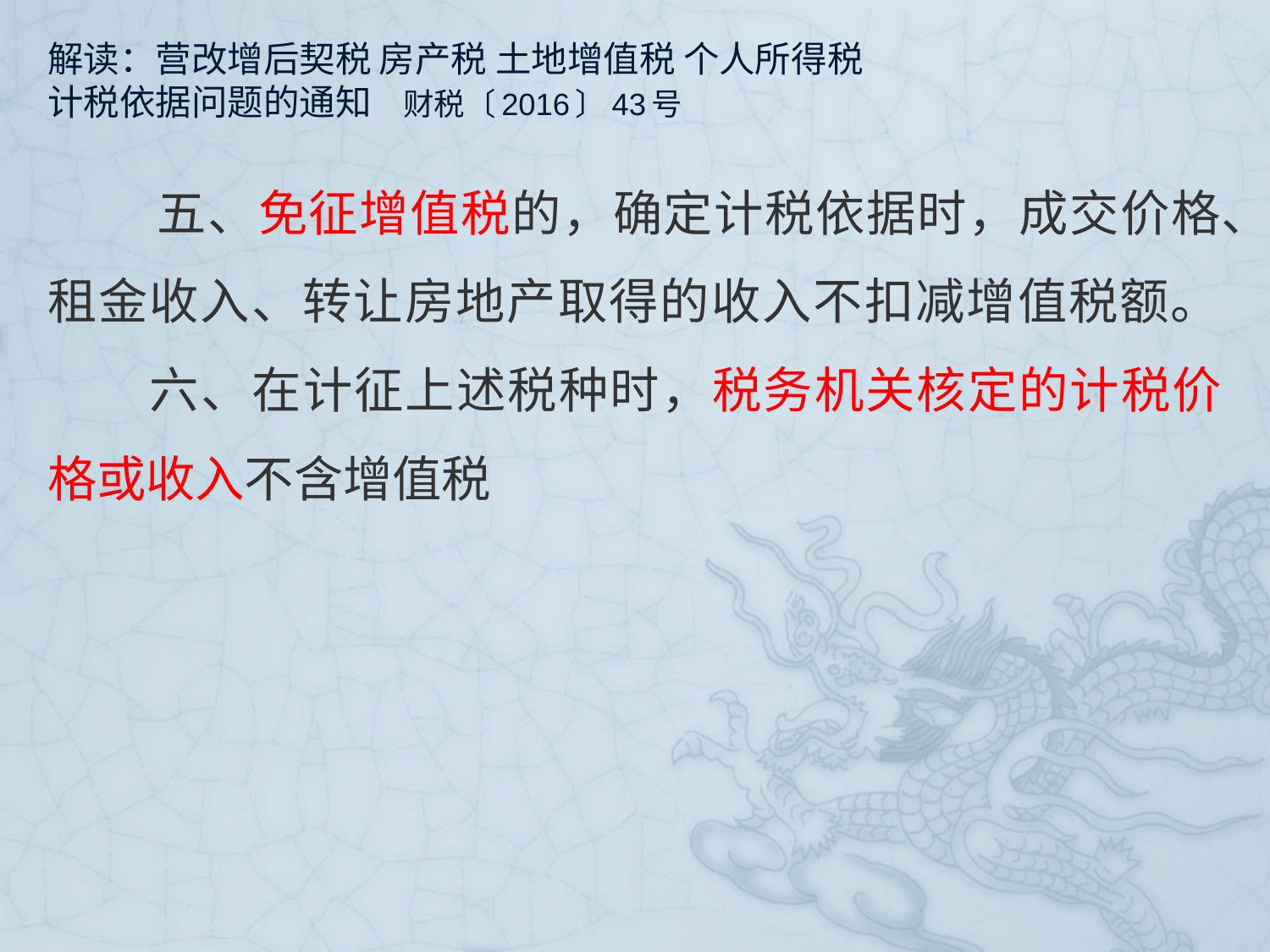

# 解读：营改增后契税 房产税 土地增值税 个人所得税 计税依据问题的通知    财税〔2016〕43号
　五、免征增值税的，确定计税依据时，成交价格、租金收入、转让房地产取得的收入不扣减增值税额。
　　六、在计征上述税种时，税务机关核定的计税价格或收入不含增值税